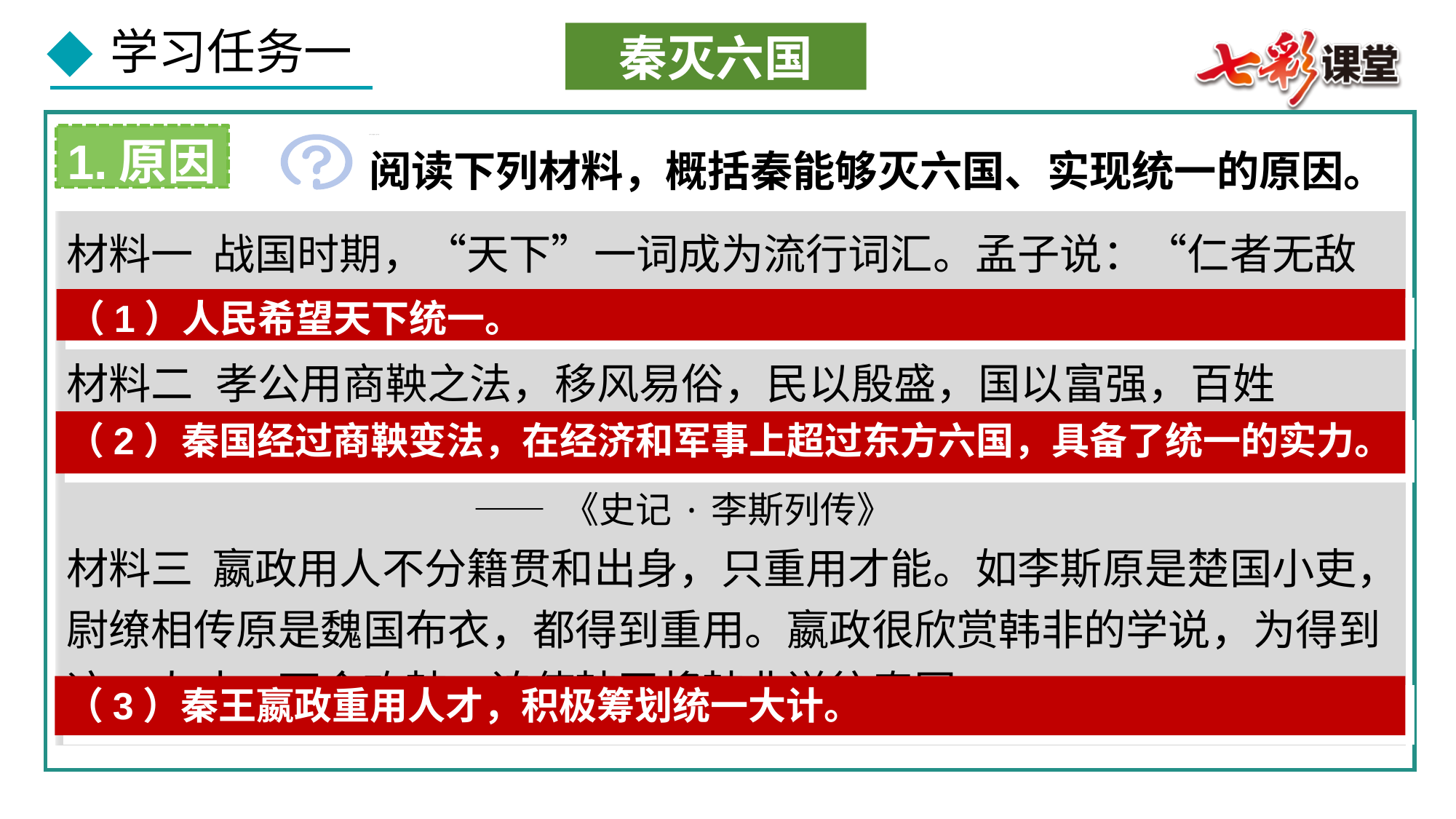

秦灭六国
1.原因

阅读下列材料，概括秦能够灭六国、实现统一的原因。
材料一  战国时期，“天下”一词成为流行词汇。孟子说：“仁者无敌于天下。”墨子说：“一同天下。”庄子说：“一心定而王天下。”
材料二  孝公用商鞅之法，移风易俗，民以殷盛，国以富强，百姓
乐用，诸侯亲服，获楚、魏之师，举地千里，至今治强。
                                           —— 《史记·李斯列传》
材料三  嬴政用人不分籍贯和出身，只重用才能。如李斯原是楚国小吏，尉缭相传原是魏国布衣，都得到重用。嬴政很欣赏韩非的学说，为得到这一人才，下令攻韩，迫使韩王将韩非送往秦国。

（1）人民希望天下统一。
（2）秦国经过商鞅变法，在经济和军事上超过东方六国，具备了统一的实力。
（3）秦王嬴政重用人才，积极筹划统一大计。